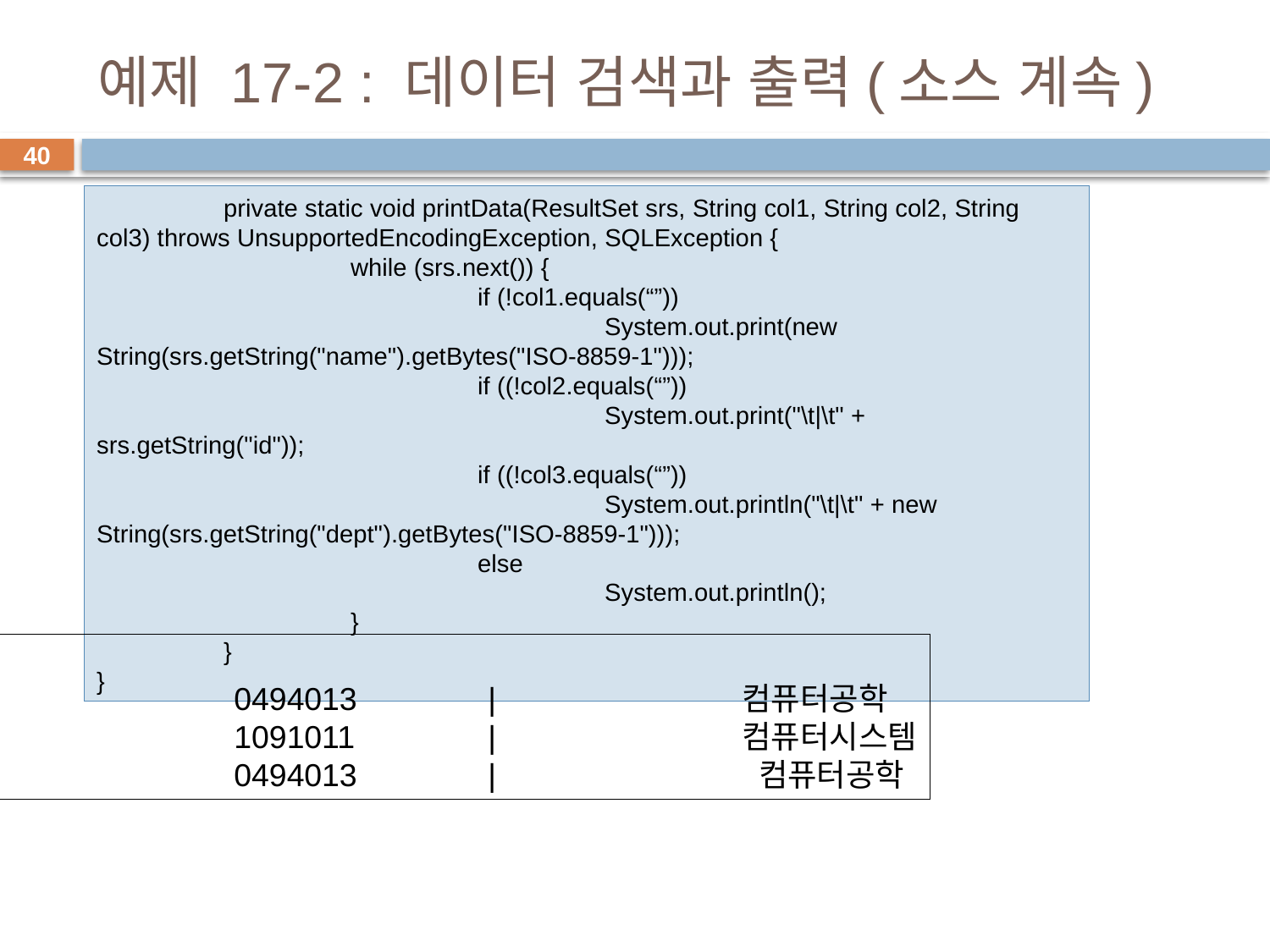

# 예제 17-2 : 데이터 검색과 출력(소스 계속)
40
	private static void printData(ResultSet srs, String col1, String col2, String col3) throws UnsupportedEncodingException, SQLException {
		while (srs.next()) {
			if (!col1.equals(“”))
				System.out.print(new String(srs.getString("name").getBytes("ISO-8859-1")));
			if ((!col2.equals(“”))
				System.out.print("\t|\t" + srs.getString("id"));
			if ((!col3.equals(“”))
				System.out.println("\t|\t" + new String(srs.getString("dept").getBytes("ISO-8859-1")));
			else
				System.out.println();
		}
	}
}
DB 연결 완료
이기자		|		0494013		|		컴퓨터공학
김철수		|		1091011		|		컴퓨터시스템
이기자 		|		0494013		|		 컴퓨터공학